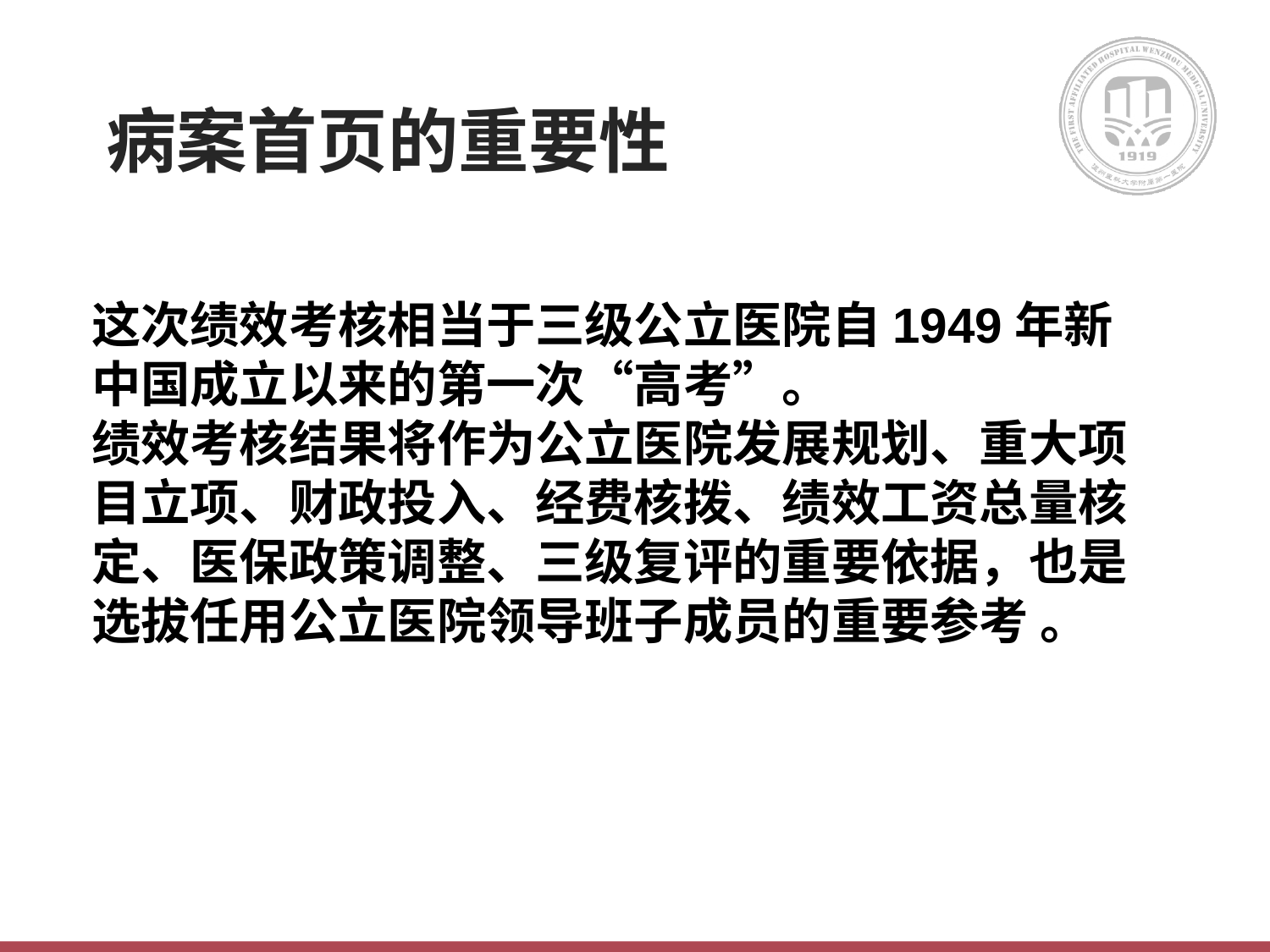

# 病案首页的重要性
这次绩效考核相当于三级公立医院自1949年新中国成立以来的第一次“高考”。
绩效考核结果将作为公立医院发展规划、重大项目立项、财政投入、经费核拨、绩效工资总量核定、医保政策调整、三级复评的重要依据，也是选拔任用公立医院领导班子成员的重要参考 。